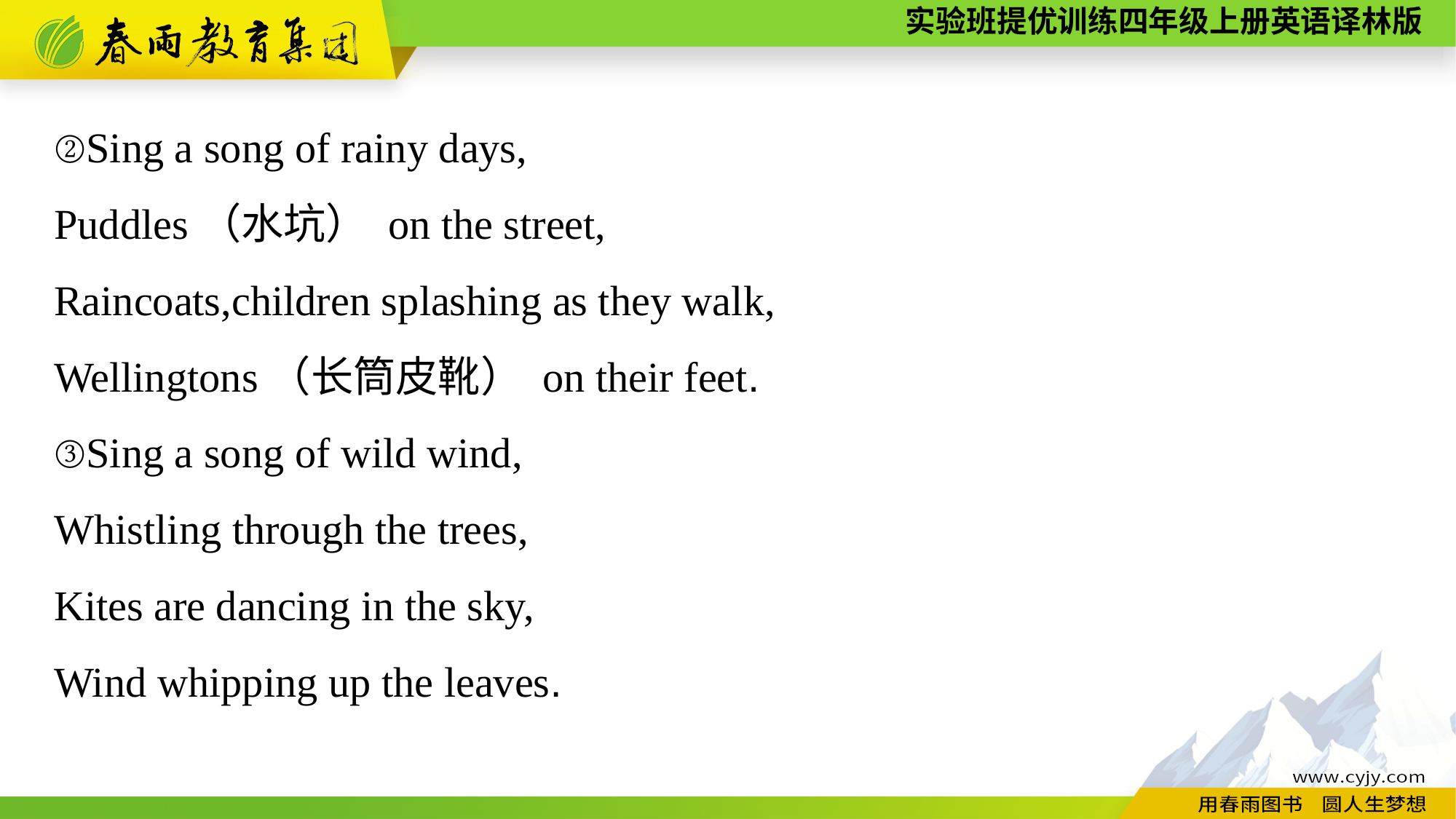

②Sing a song of rainy days,
Puddles（水坑） on the street,
Raincoats,children splashing as they walk,
Wellingtons（长筒皮靴） on their feet.
③Sing a song of wild wind,
Whistling through the trees,
Kites are dancing in the sky,
Wind whipping up the leaves.